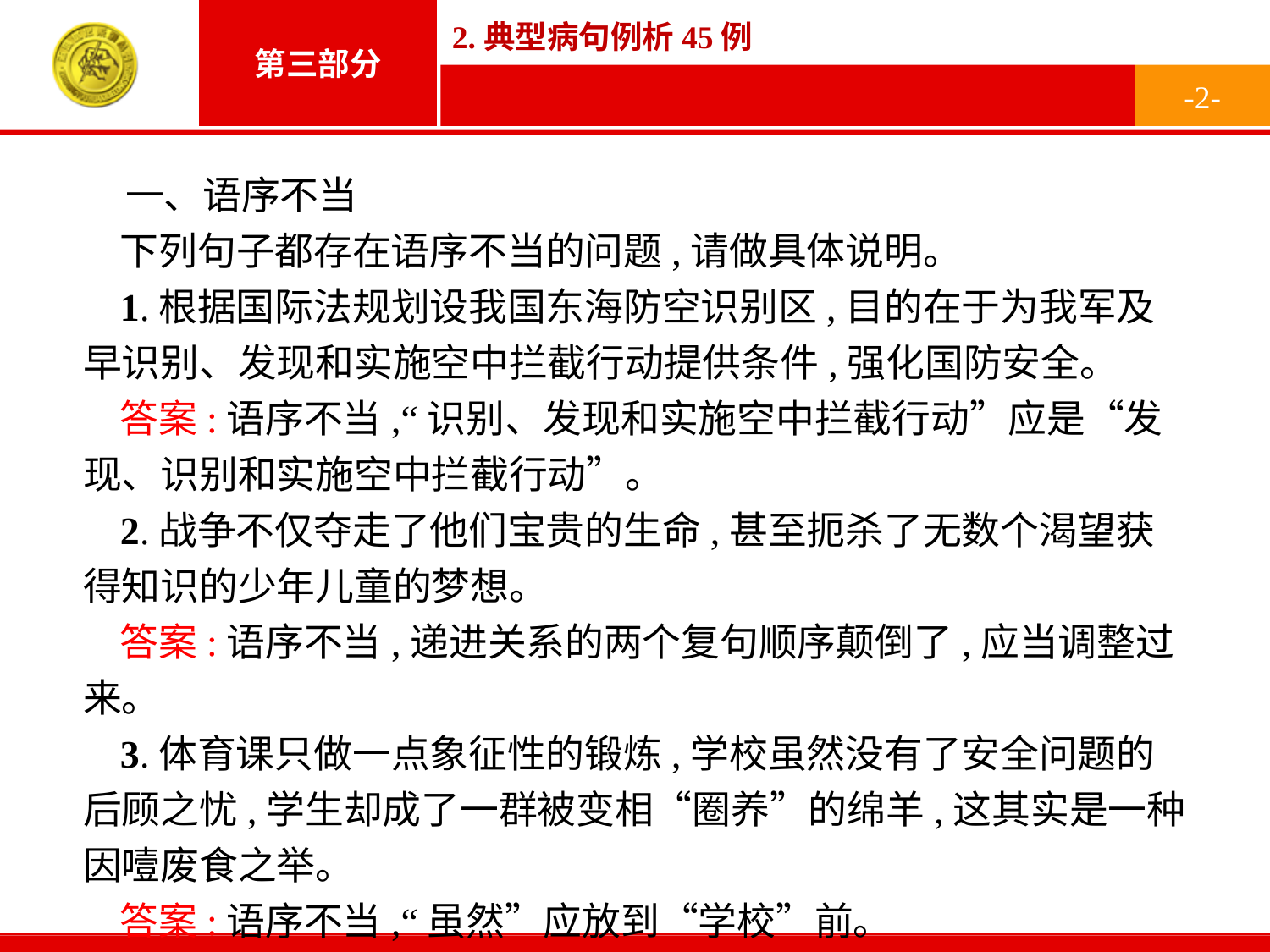

-2-
一、语序不当
下列句子都存在语序不当的问题,请做具体说明。
1.根据国际法规划设我国东海防空识别区,目的在于为我军及早识别、发现和实施空中拦截行动提供条件,强化国防安全。
答案:语序不当,“识别、发现和实施空中拦截行动”应是“发现、识别和实施空中拦截行动”。
2.战争不仅夺走了他们宝贵的生命,甚至扼杀了无数个渴望获得知识的少年儿童的梦想。
答案:语序不当,递进关系的两个复句顺序颠倒了,应当调整过来。
3.体育课只做一点象征性的锻炼,学校虽然没有了安全问题的后顾之忧,学生却成了一群被变相“圈养”的绵羊,这其实是一种因噎废食之举。
答案:语序不当,“虽然”应放到“学校”前。